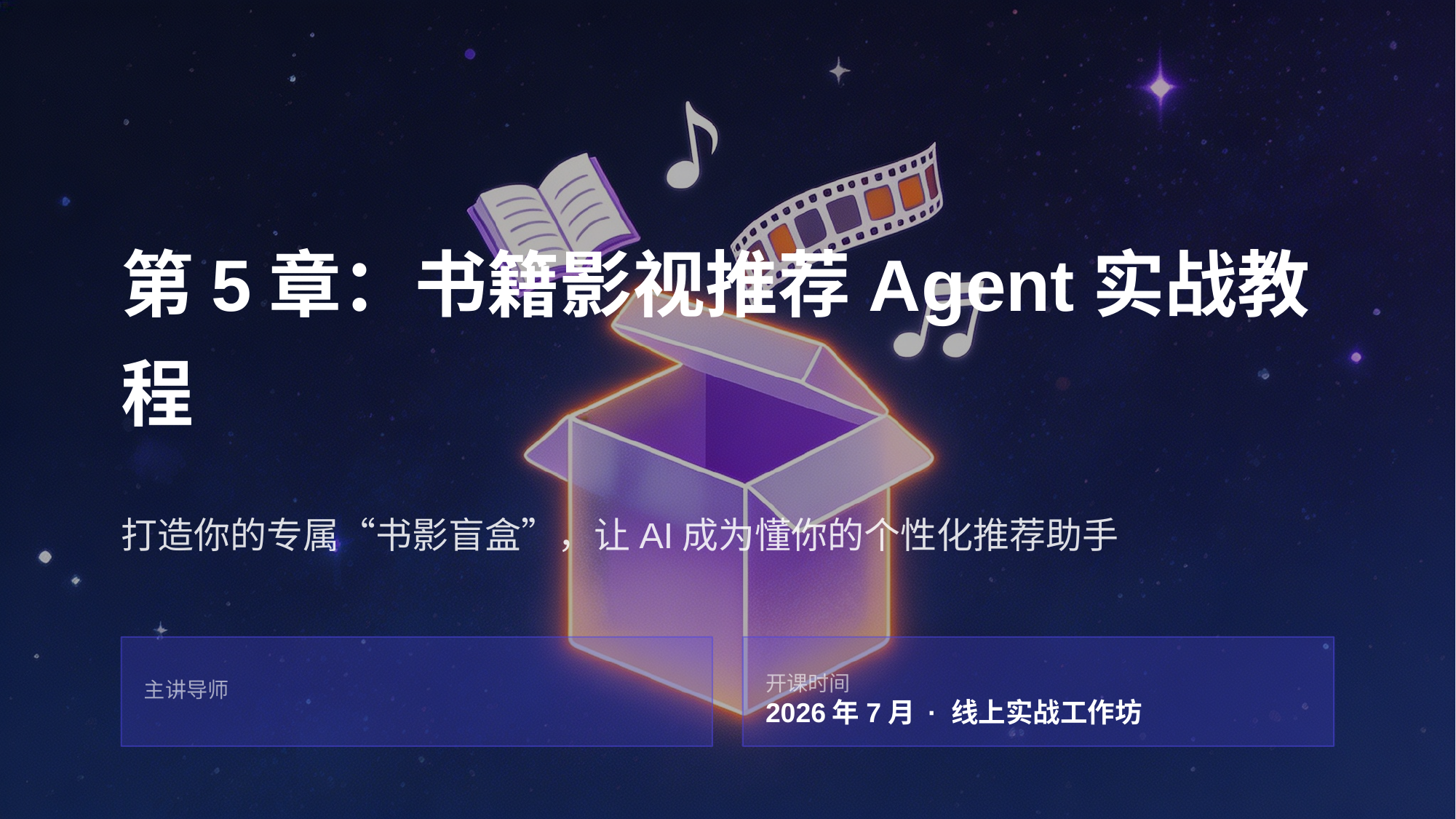

第5章：书籍影视推荐Agent实战教程
打造你的专属“书影盲盒”，让AI成为懂你的个性化推荐助手

主讲导师
开课时间
2026年7月 · 线上实战工作坊